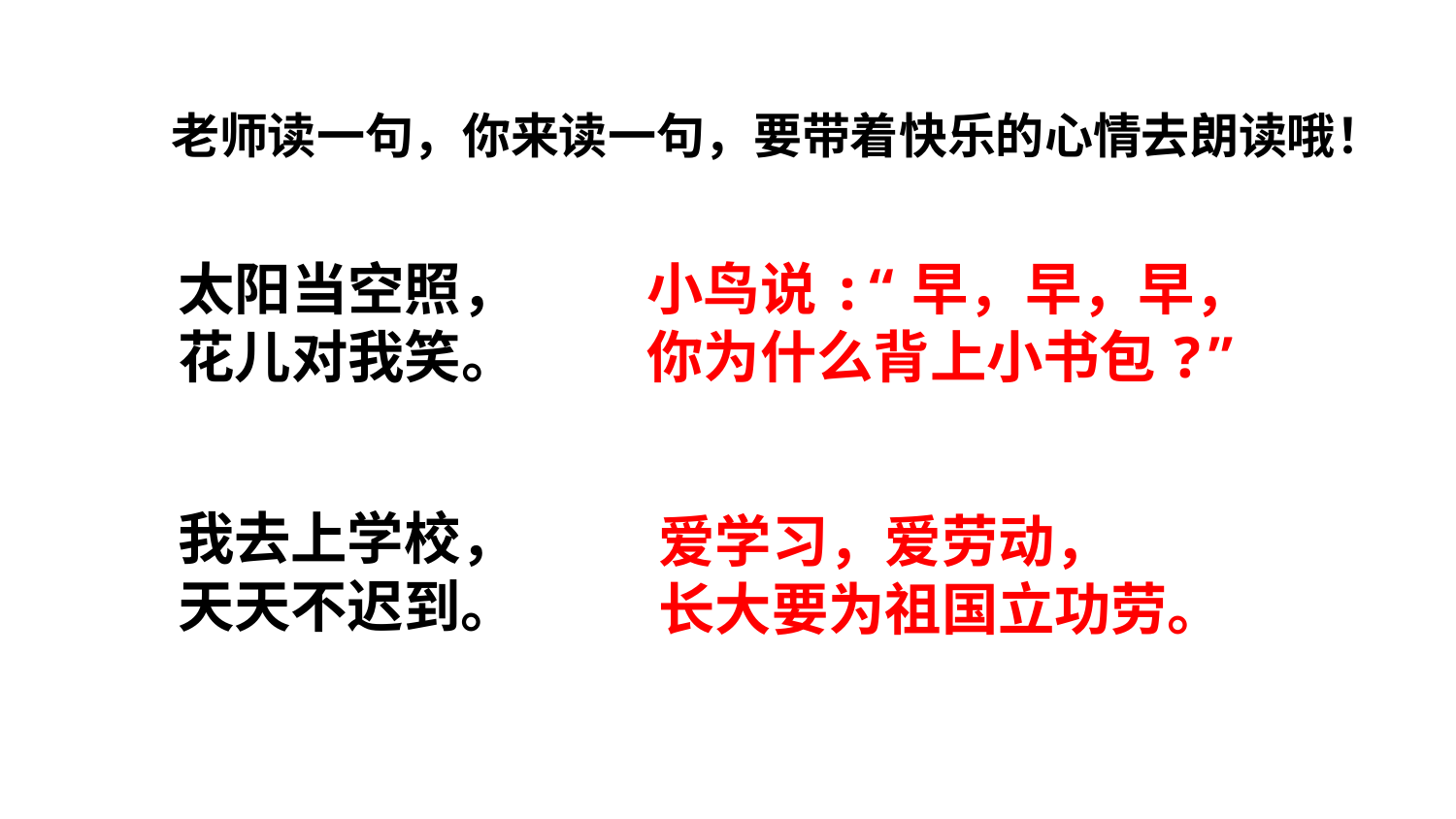

老师读一句，你来读一句，要带着快乐的心情去朗读哦！
太阳当空照，
花儿对我笑。
小鸟说:“早，早，早，
你为什么背上小书包?”
我去上学校，
天天不迟到。
爱学习，爱劳动，
长大要为祖国立功劳。